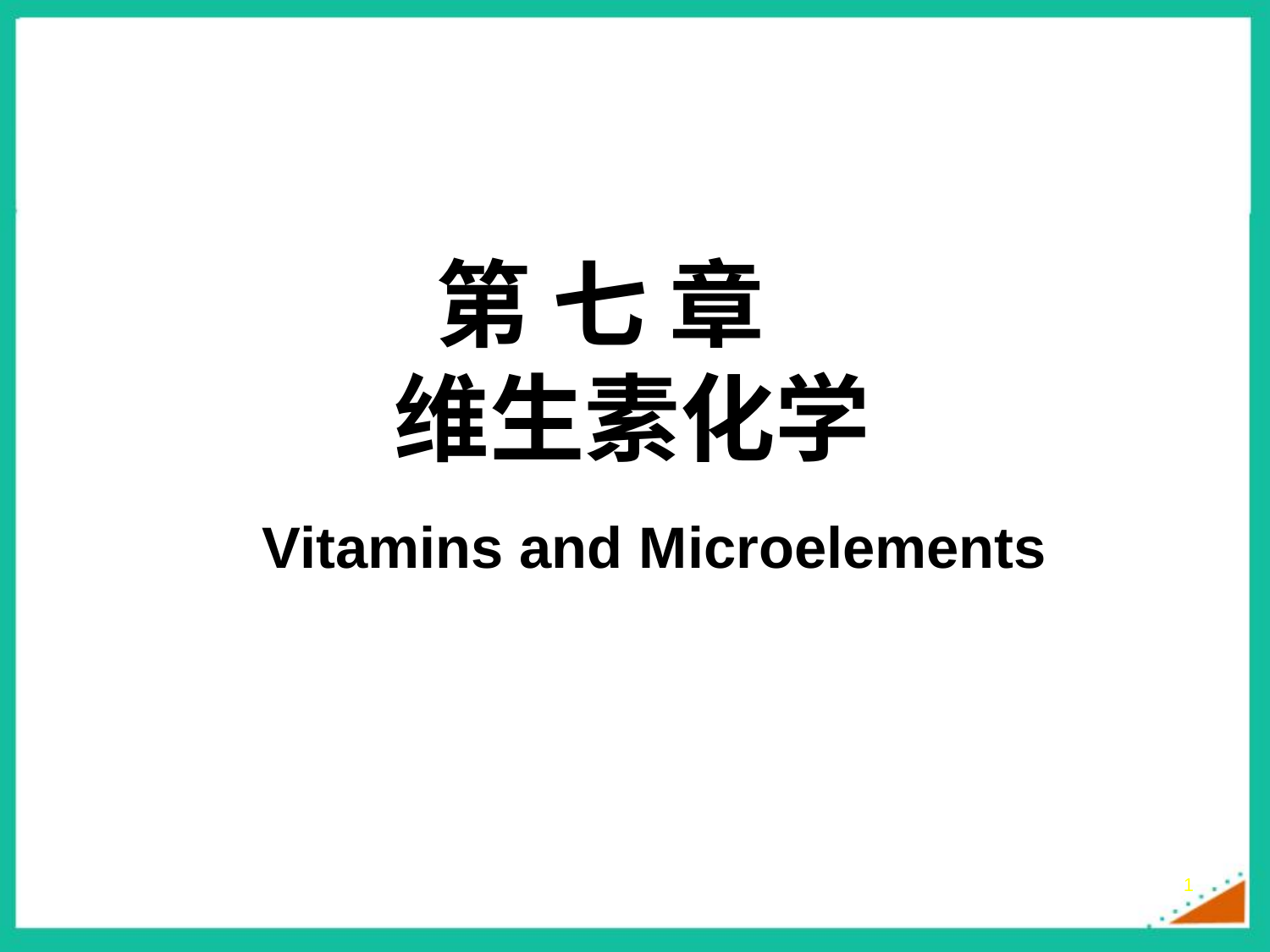

# 第 七 章 维生素化学 Vitamins and Microelements
1